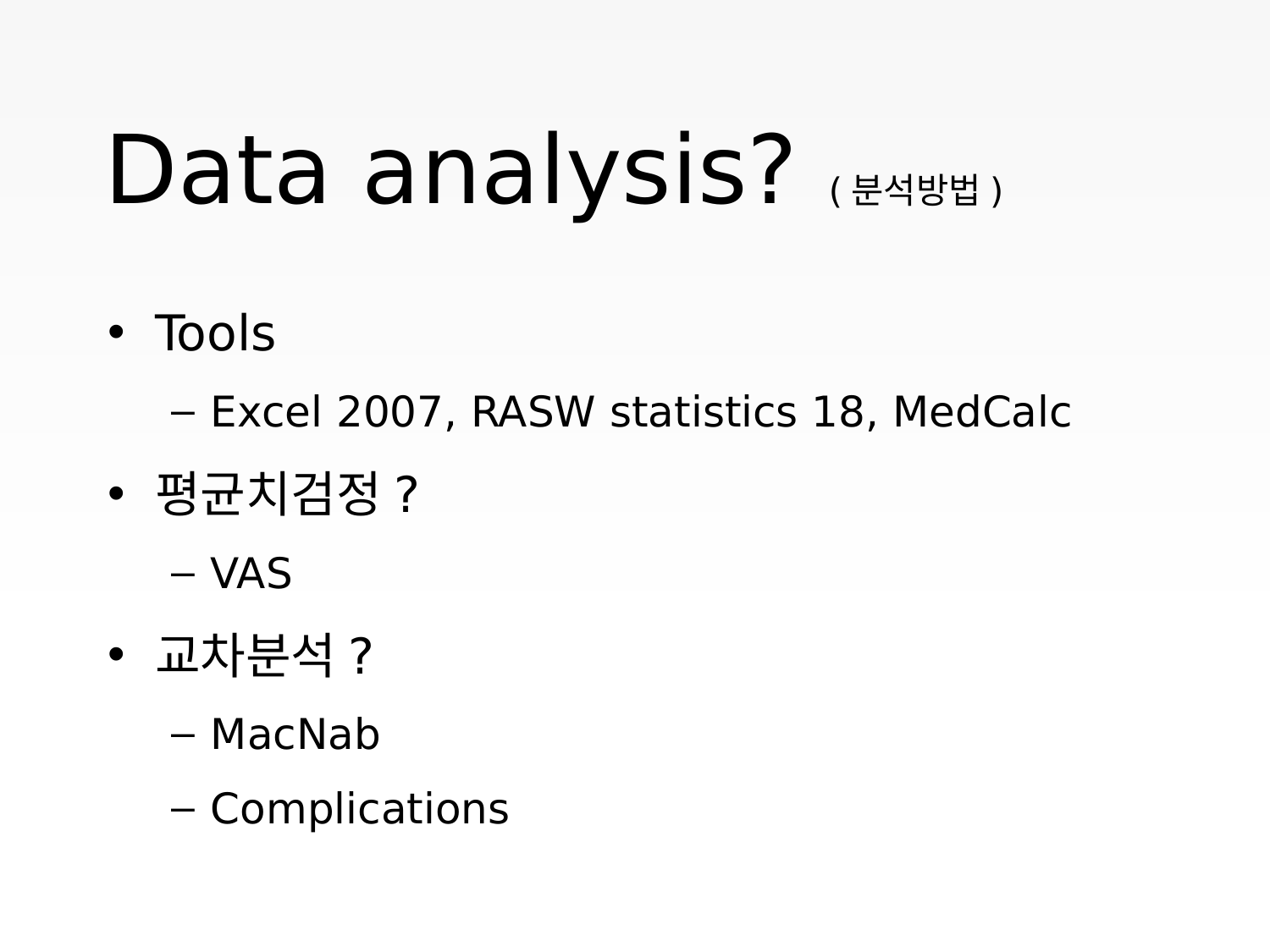

# Data analysis? (분석방법)
Tools
Excel 2007, RASW statistics 18, MedCalc
평균치검정?
VAS
교차분석?
MacNab
Complications